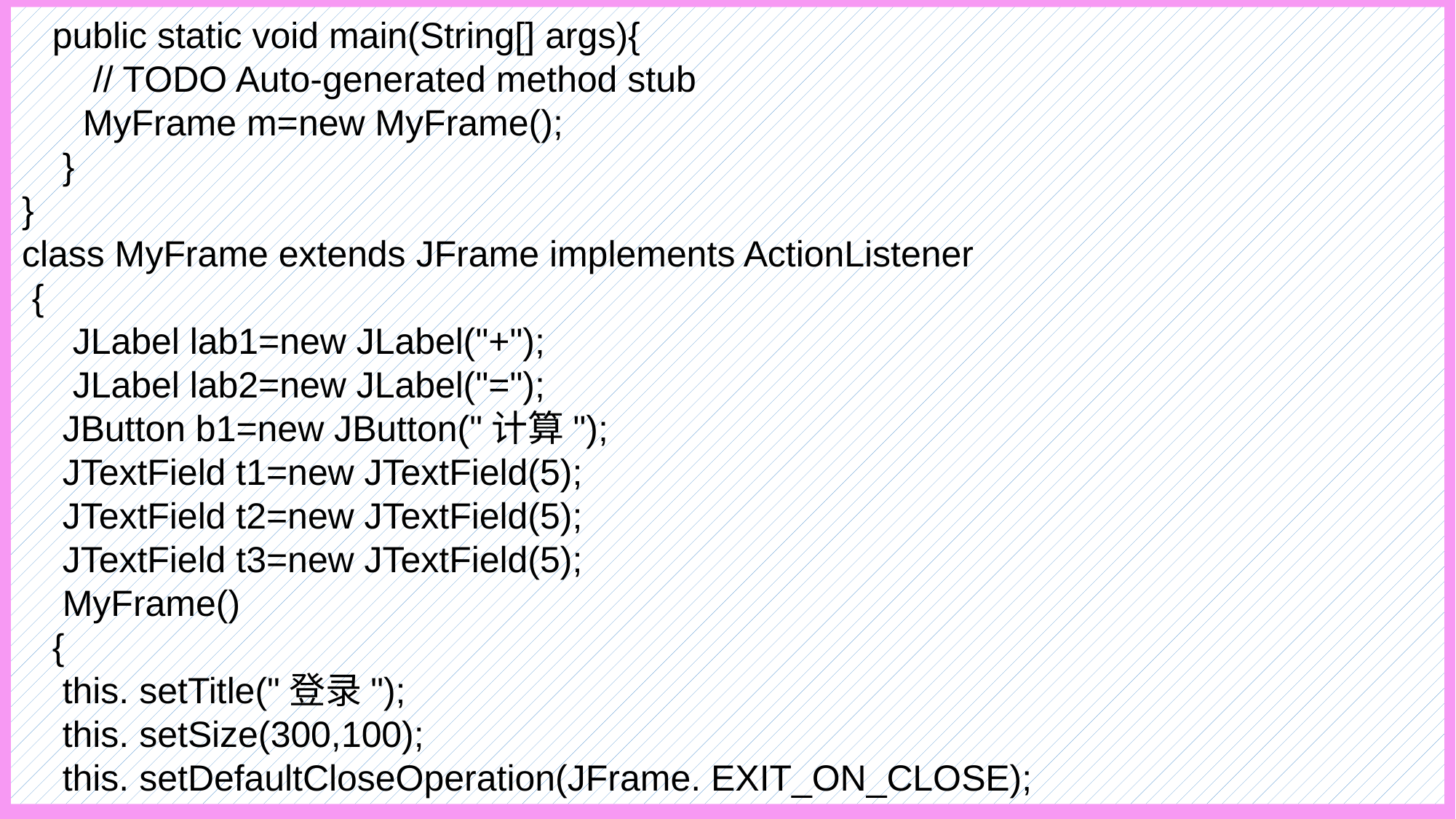

public static void main(String[] args){
       // TODO Auto-generated method stub
      MyFrame m=new MyFrame();
    }
}
class MyFrame extends JFrame implements ActionListener
 {
     JLabel lab1=new JLabel("+");
     JLabel lab2=new JLabel("=");
    JButton b1=new JButton("计算");
    JTextField t1=new JTextField(5);
    JTextField t2=new JTextField(5);
    JTextField t3=new JTextField(5);
    MyFrame()
   {
    this. setTitle("登录");
    this. setSize(300,100);
    this. setDefaultCloseOperation(JFrame. EXIT_ON_CLOSE);